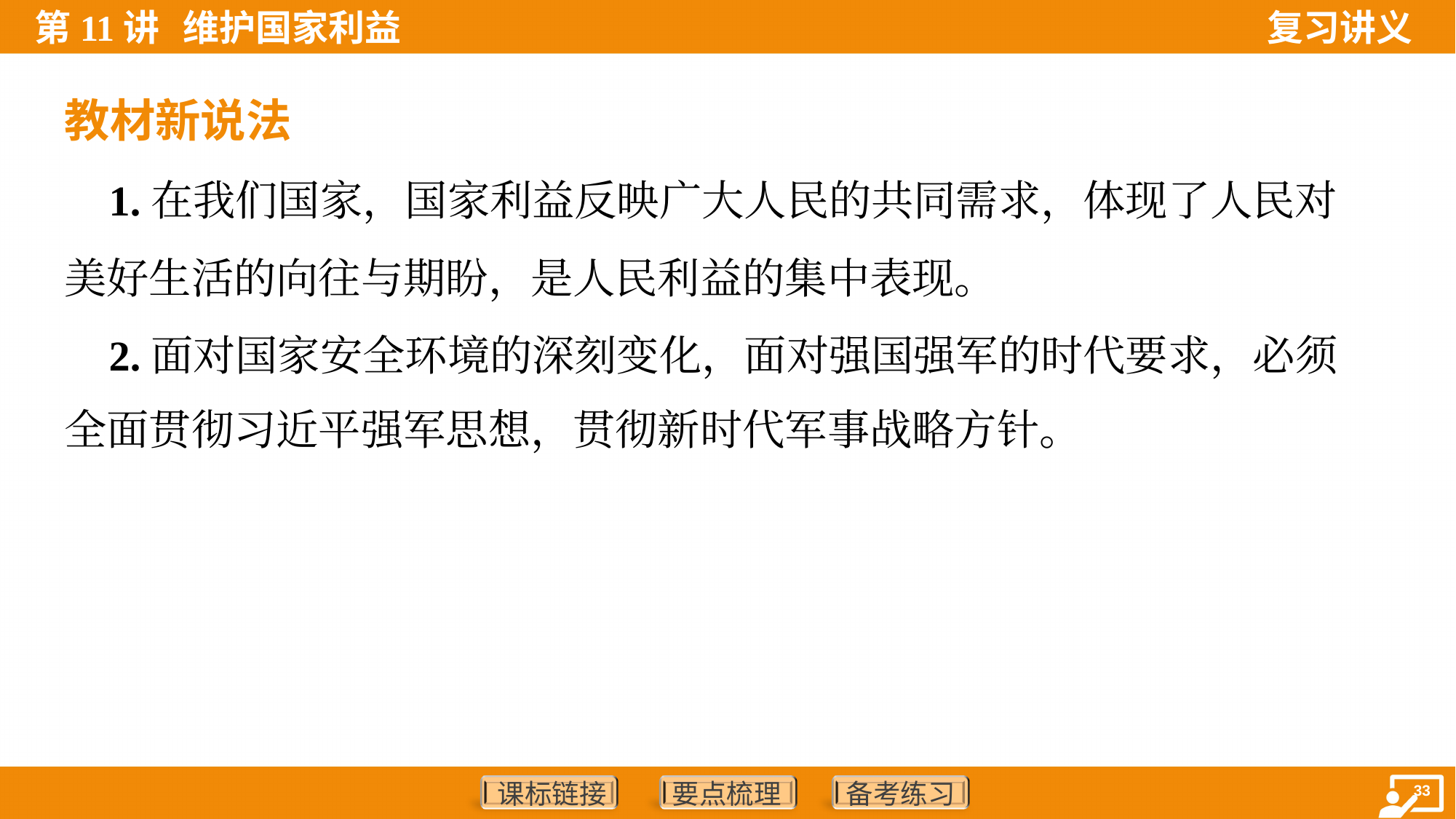

教材新说法
    1.在我们国家，国家利益反映广大人民的共同需求，体现了人民对
美好生活的向往与期盼，是人民利益的集中表现。
    2.面对国家安全环境的深刻变化，面对强国强军的时代要求，必须
全面贯彻习近平强军思想，贯彻新时代军事战略方针。